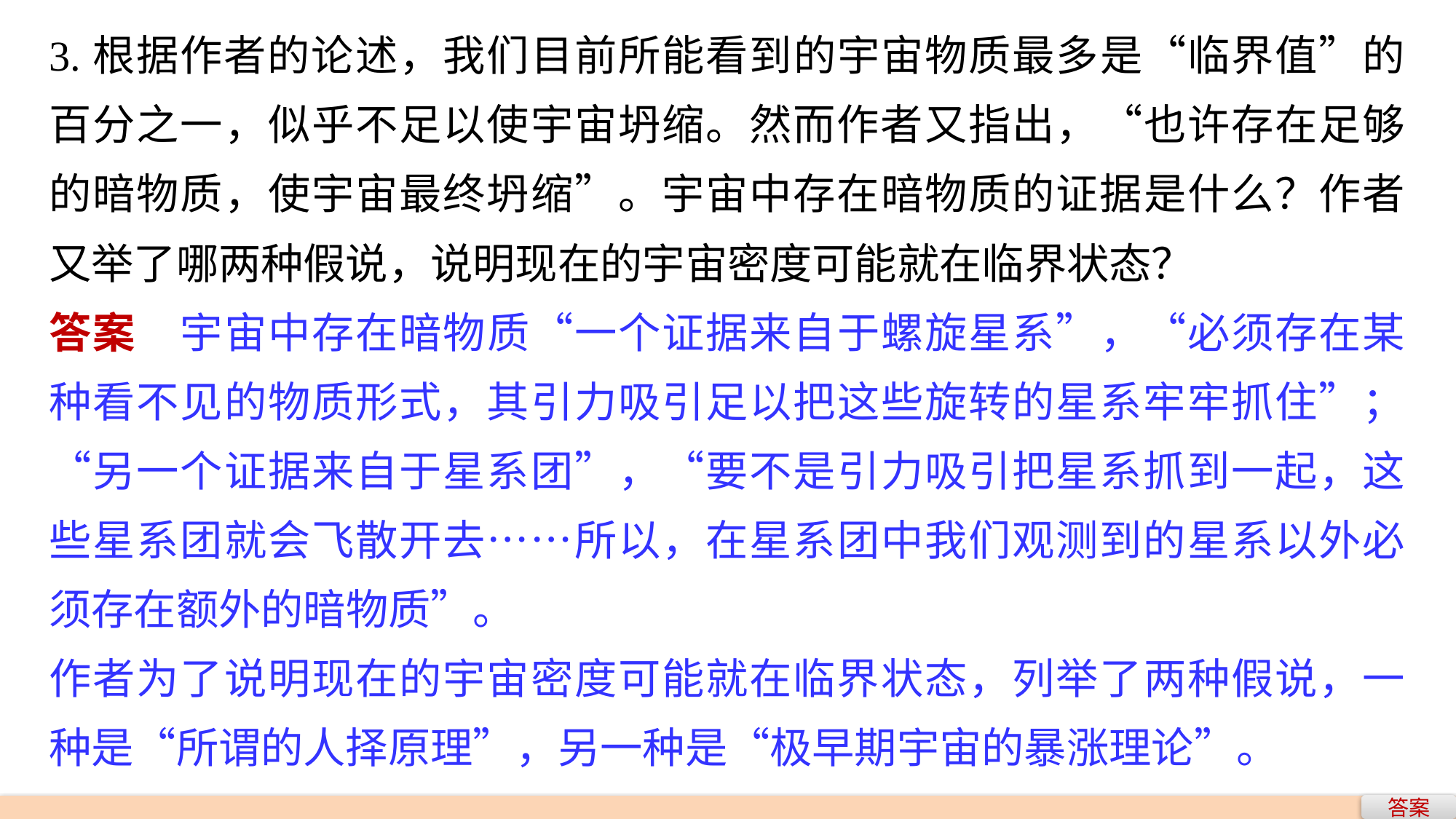

3.根据作者的论述，我们目前所能看到的宇宙物质最多是“临界值”的百分之一，似乎不足以使宇宙坍缩。然而作者又指出，“也许存在足够的暗物质，使宇宙最终坍缩”。宇宙中存在暗物质的证据是什么？作者又举了哪两种假说，说明现在的宇宙密度可能就在临界状态？
答案　宇宙中存在暗物质“一个证据来自于螺旋星系”，“必须存在某种看不见的物质形式，其引力吸引足以把这些旋转的星系牢牢抓住”；“另一个证据来自于星系团”，“要不是引力吸引把星系抓到一起，这些星系团就会飞散开去……所以，在星系团中我们观测到的星系以外必须存在额外的暗物质”。
作者为了说明现在的宇宙密度可能就在临界状态，列举了两种假说，一种是“所谓的人择原理”，另一种是“极早期宇宙的暴涨理论”。
答案